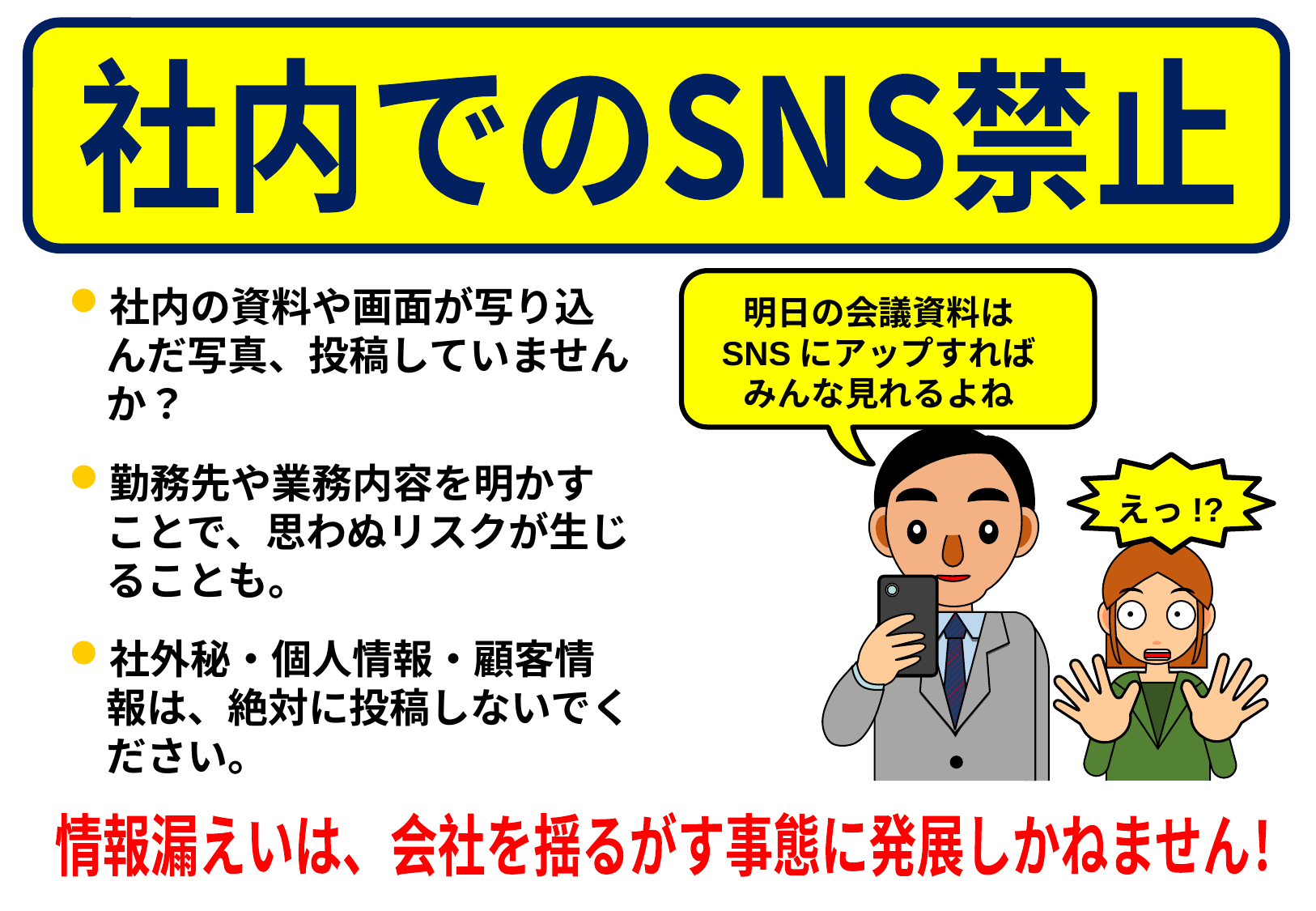

社内でのSNS禁止

明日の会議資料は
SNSにアップすれば
みんな見れるよね

えっ!?

社内の資料や画面が写り込んだ写真、投稿していませんか？
勤務先や業務内容を明かすことで、思わぬリスクが生じることも。
社外秘・個人情報・顧客情報は、絶対に投稿しないでください。
情報漏えいは、会社を揺るがす事態に発展しかねません！